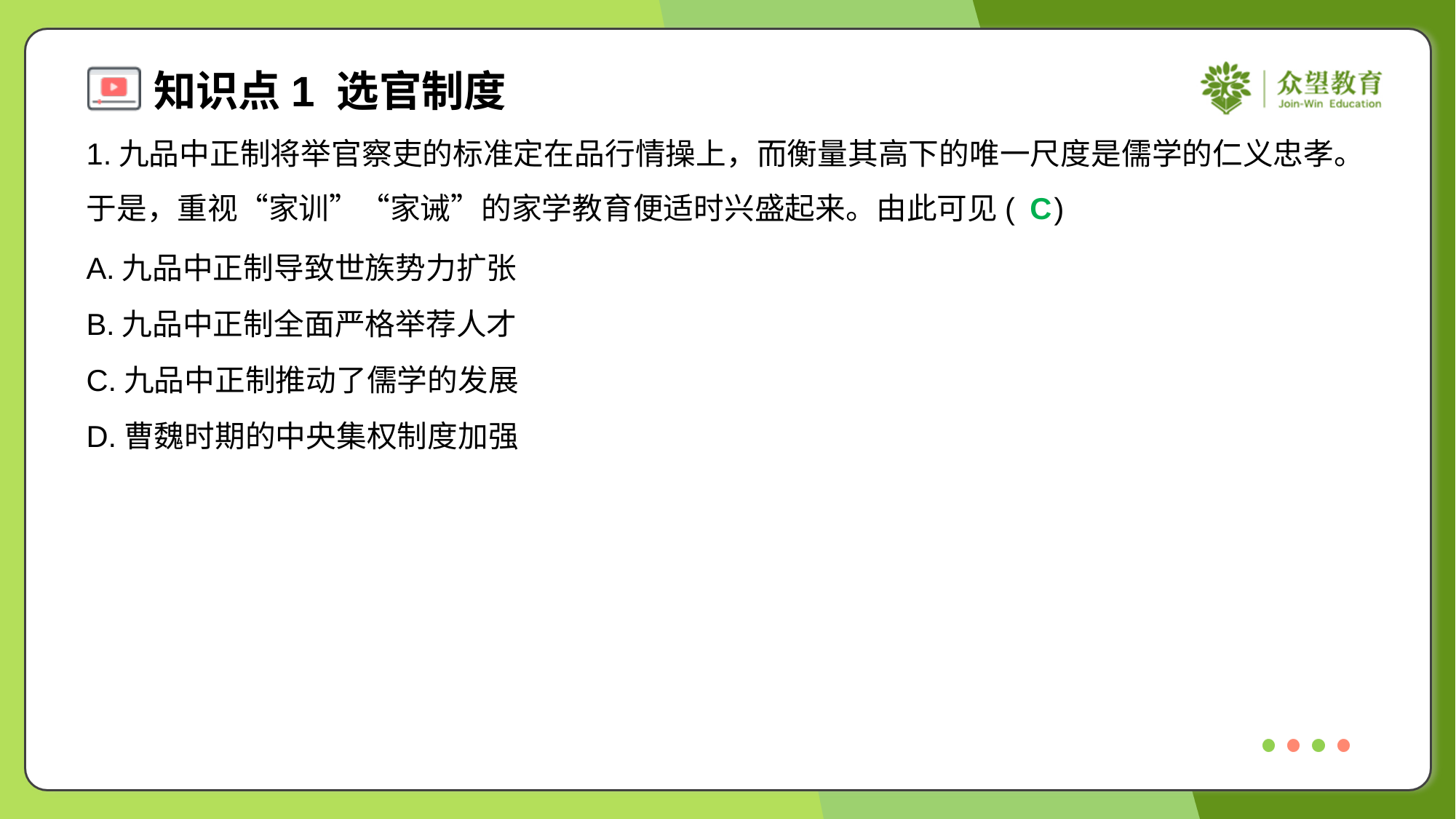

1.九品中正制将举官察吏的标准定在品行情操上，而衡量其高下的唯一尺度是儒学的仁义忠孝。
于是，重视“家训”“家诫”的家学教育便适时兴盛起来。由此可见(     )
C
A.九品中正制导致世族势力扩张
B.九品中正制全面严格举荐人才
C.九品中正制推动了儒学的发展
D.曹魏时期的中央集权制度加强